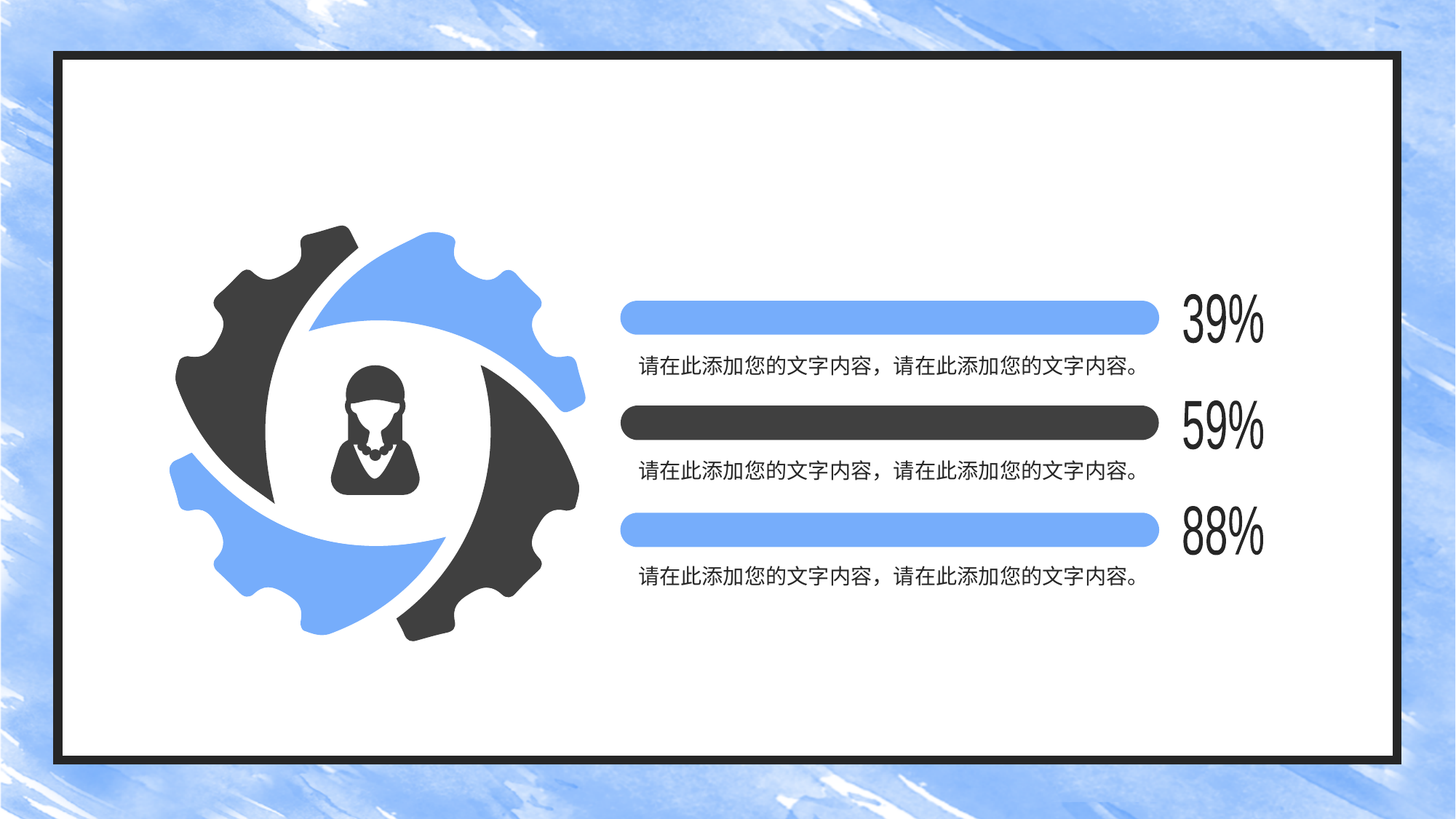

39%

请在此添加您的文字内容，请在此添加您的文字内容。

59%

请在此添加您的文字内容，请在此添加您的文字内容。

88%

请在此添加您的文字内容，请在此添加您的文字内容。